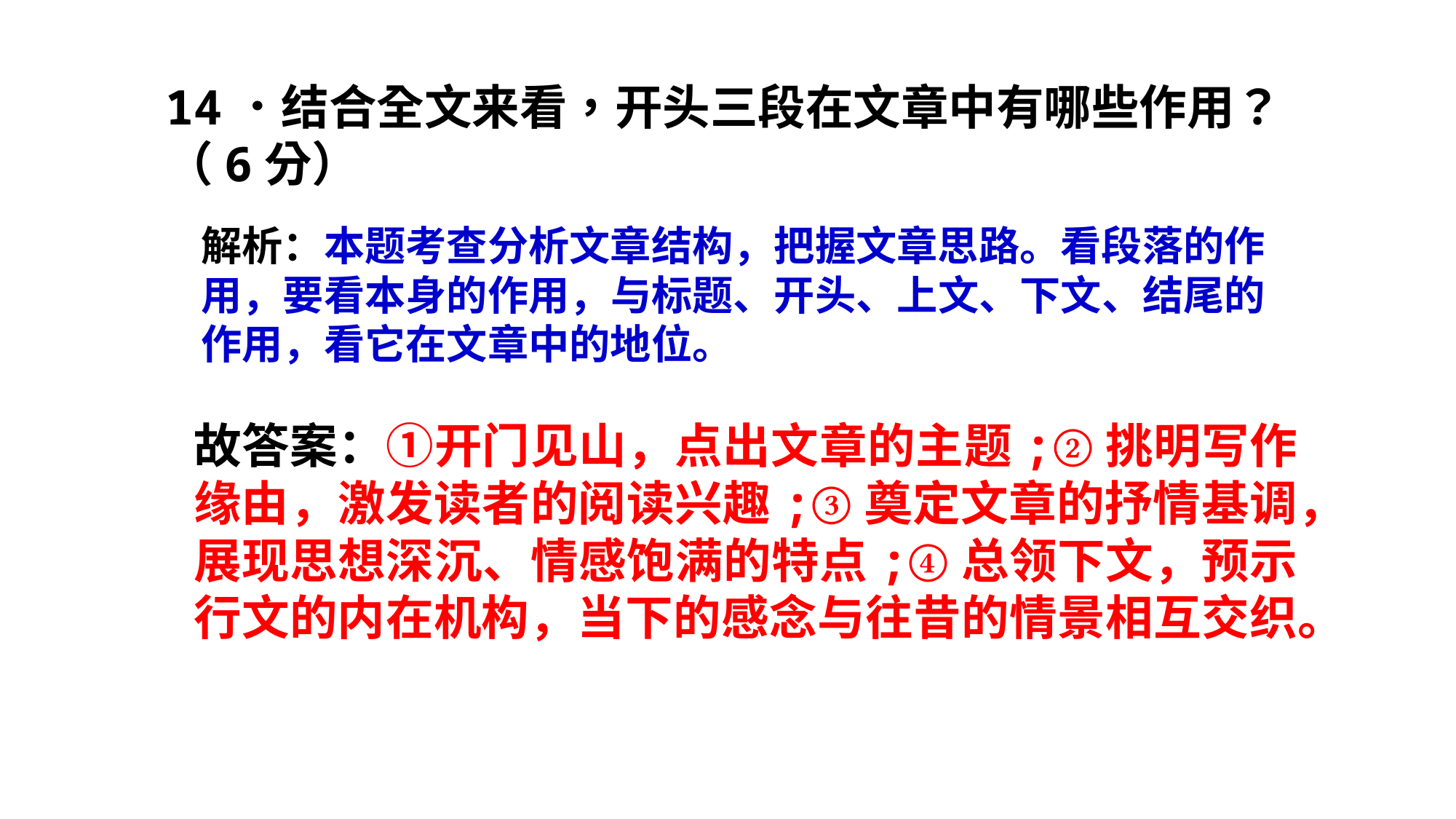

14．结合全文来看，开头三段在文章中有哪些作用？（6分）
解析：本题考查分析文章结构，把握文章思路。看段落的作用，要看本身的作用，与标题、开头、上文、下文、结尾的作用，看它在文章中的地位。
故答案：①开门见山，点出文章的主题;②挑明写作缘由，激发读者的阅读兴趣;③奠定文章的抒情基调，展现思想深沉、情感饱满的特点;④总领下文，预示行文的内在机构，当下的感念与往昔的情景相互交织。
21